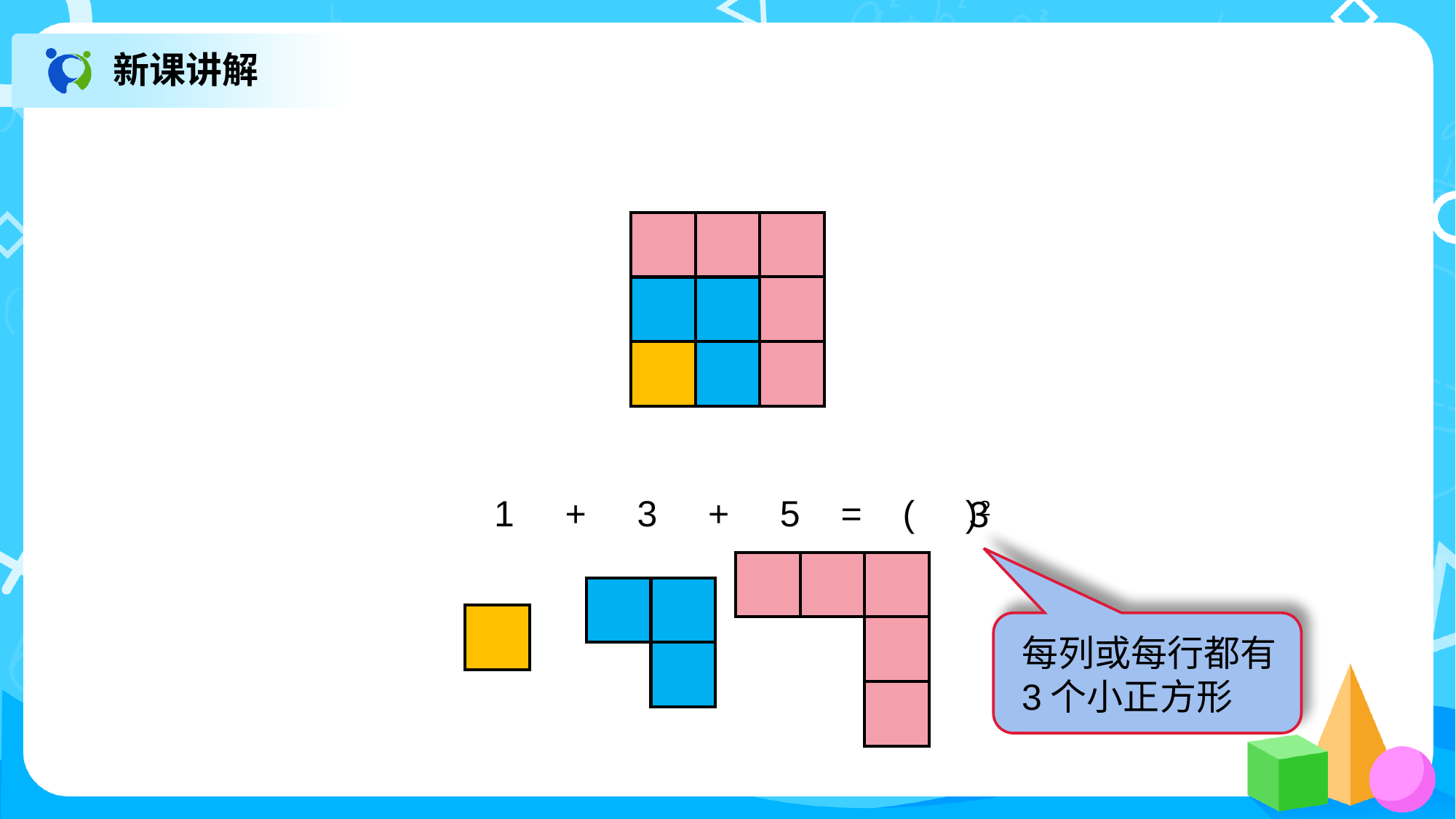

新课讲解

1     +     3     +     5    =    (     )2
3

每列或每行都有
3个小正方形